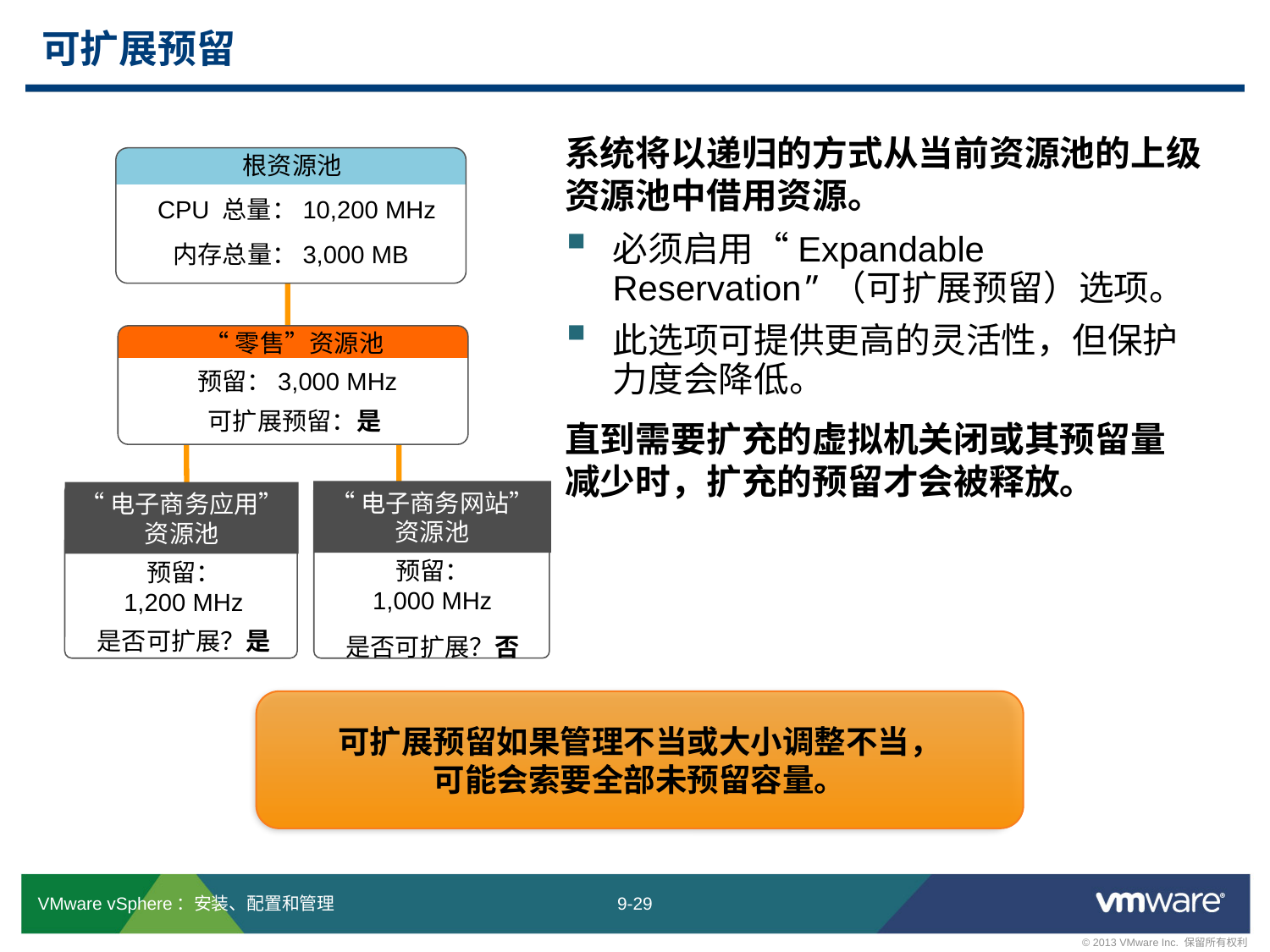

# 可扩展预留
系统将以递归的方式从当前资源池的上级资源池中借用资源。
必须启用“Expandable Reservation”（可扩展预留）选项。
此选项可提供更高的灵活性，但保护力度会降低。
直到需要扩充的虚拟机关闭或其预留量
减少时，扩充的预留才会被释放。
根资源池

 CPU 总量：10,200 MHz
内存总量：3,000 MB

“零售”资源池

预留：3,000 MHz
可扩展预留：是

“电子商务网站”
资源池
“电子商务应用”
资源池

预留：
1,000 MHz
是否可扩展？否
预留：
1,200 MHz
是否可扩展？是
可扩展预留如果管理不当或大小调整不当，
可能会索要全部未预留容量。